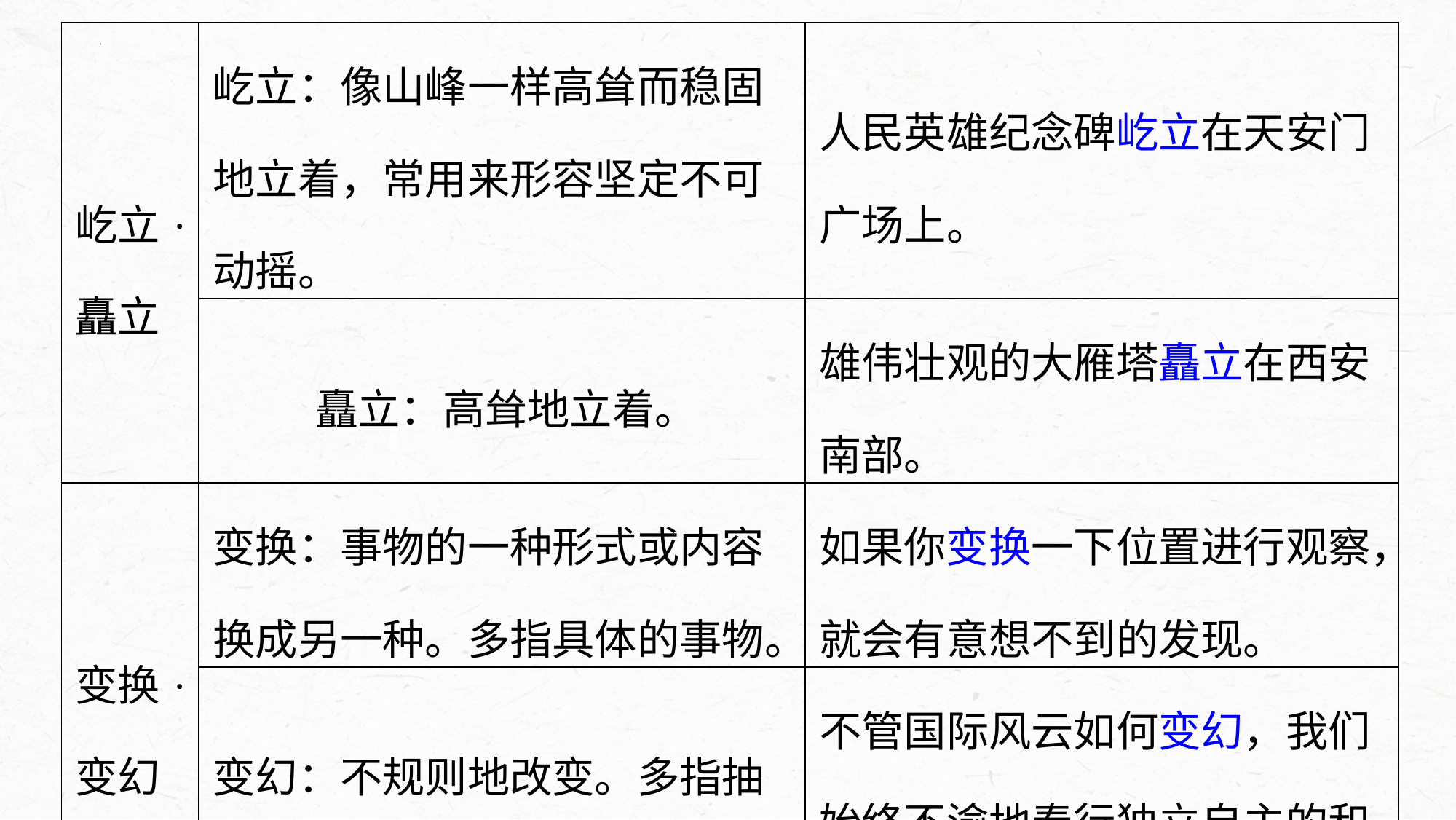

| 屹立·矗立 | 屹立：像山峰一样高耸而稳固地立着，常用来形容坚定不可动摇。 | 人民英雄纪念碑屹立在天安门广场上。 |
| --- | --- | --- |
|  | 矗立：高耸地立着。 | 雄伟壮观的大雁塔矗立在西安南部。 |
| 变换·变幻 | 变换：事物的一种形式或内容换成另一种。多指具体的事物。 | 如果你变换一下位置进行观察，就会有意想不到的发现。 |
|  | 变幻：不规则地改变。多指抽象事物。 | 不管国际风云如何变幻，我们始终不渝地奉行独立自主的和平外交政策。 |